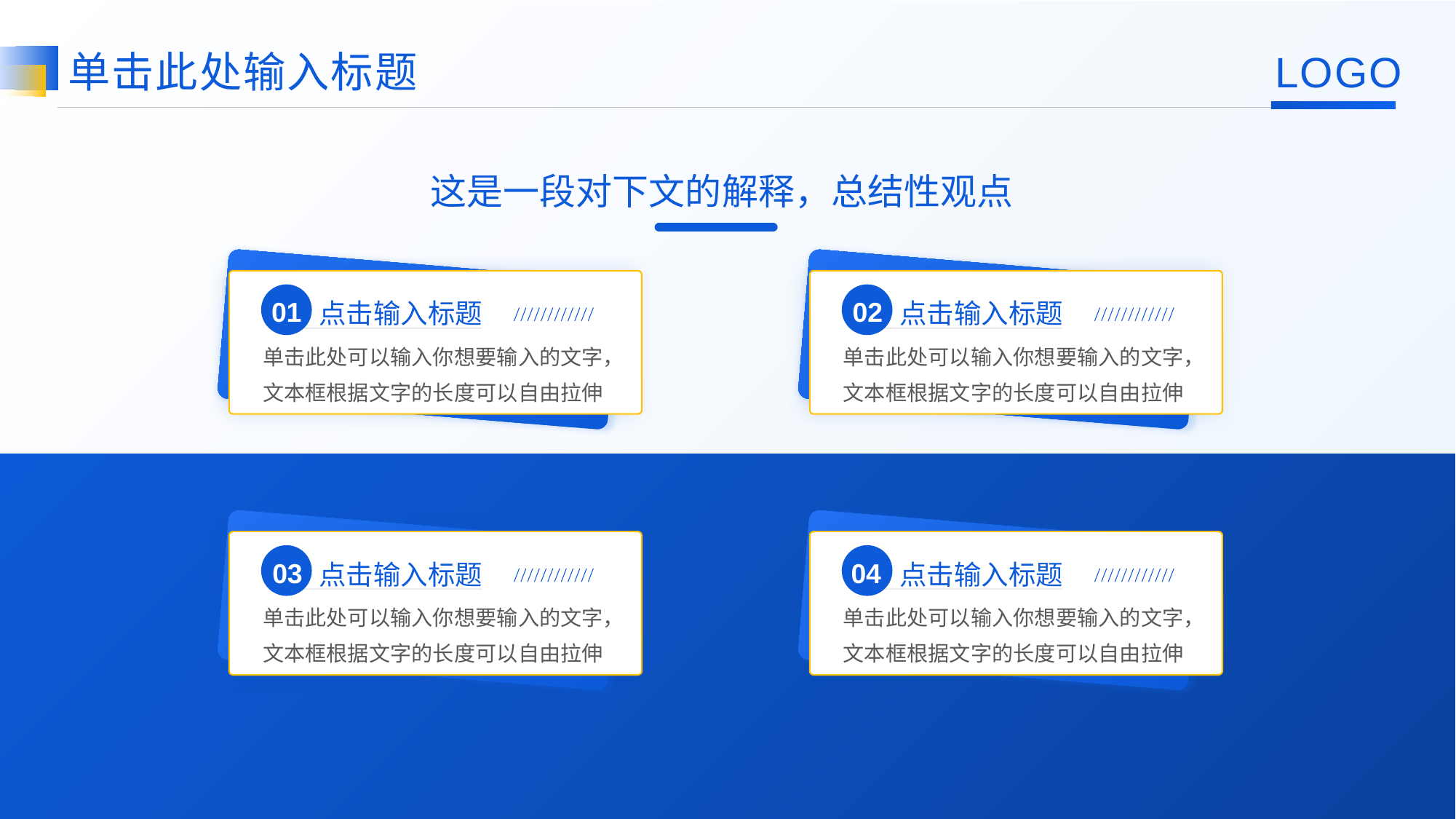

LOGO
单击此处输入标题

这是一段对下文的解释，总结性观点

01
点击输入标题

02
点击输入标题
单击此处可以输入你想要输入的文字，文本框根据文字的长度可以自由拉伸
单击此处可以输入你想要输入的文字，文本框根据文字的长度可以自由拉伸

03
点击输入标题

04
点击输入标题
单击此处可以输入你想要输入的文字，文本框根据文字的长度可以自由拉伸
单击此处可以输入你想要输入的文字，文本框根据文字的长度可以自由拉伸